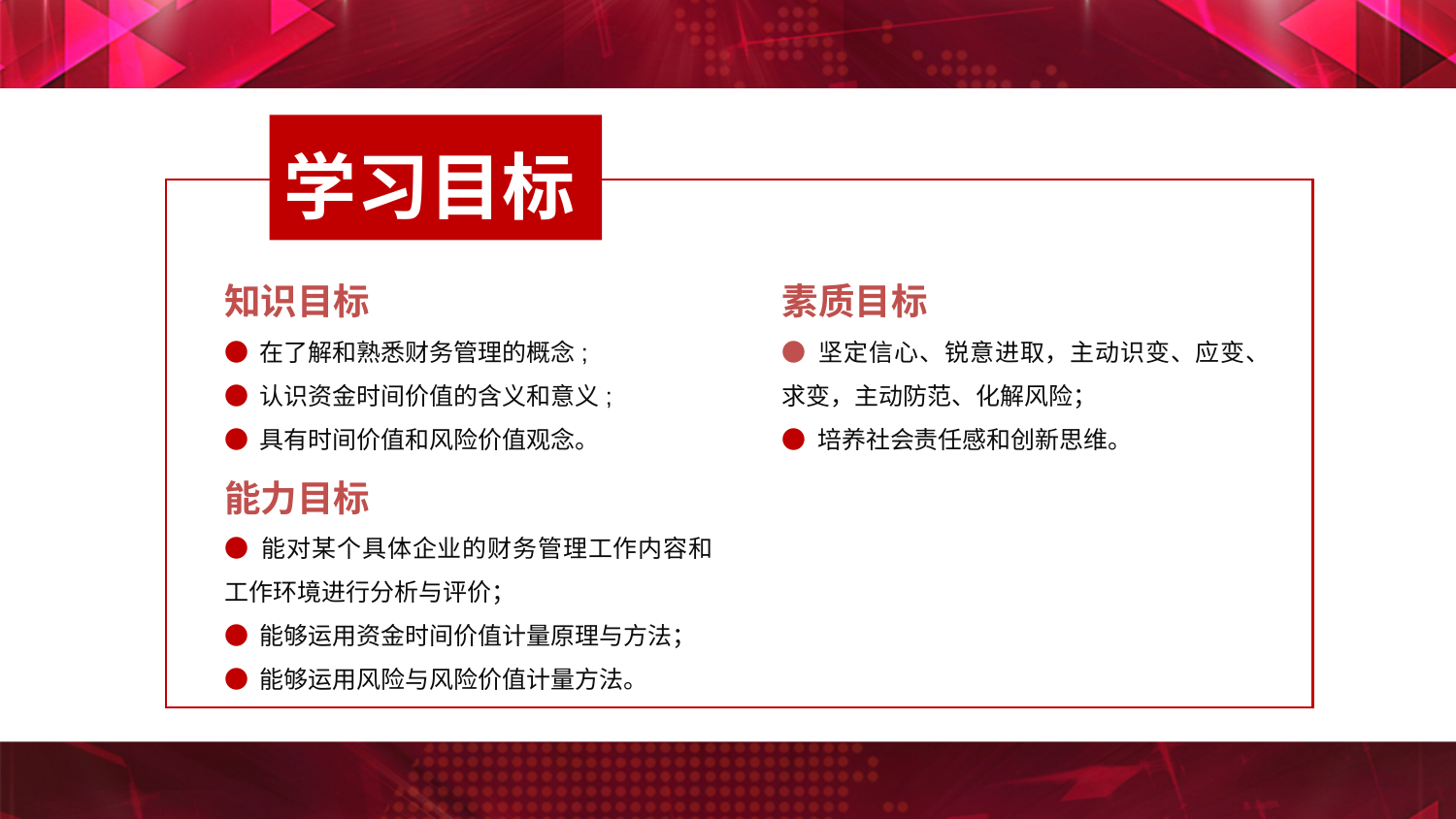

学习目标

知识目标
● 在了解和熟悉财务管理的概念;
● 认识资金时间价值的含义和意义;
● 具有时间价值和风险价值观念。
能力目标
● 能对某个具体企业的财务管理工作内容和工作环境进行分析与评价；
● 能够运用资金时间价值计量原理与方法；
● 能够运用风险与风险价值计量方法。
素质目标
● 坚定信心、锐意进取，主动识变、应变、求变，主动防范、化解风险；
● 培养社会责任感和创新思维。